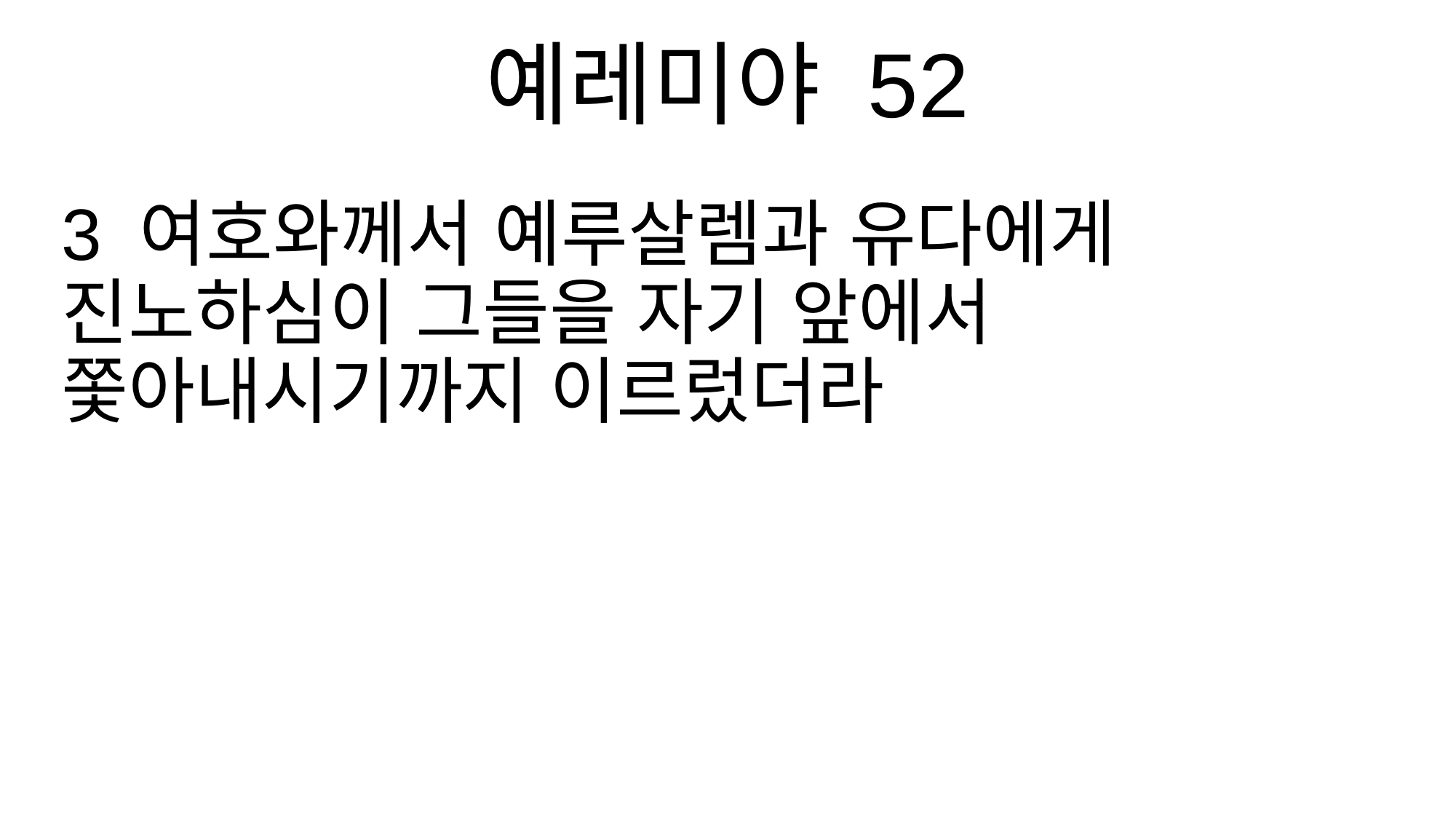

예레미야 52
3 여호와께서 예루살렘과 유다에게 진노하심이 그들을 자기 앞에서 쫓아내시기까지 이르렀더라